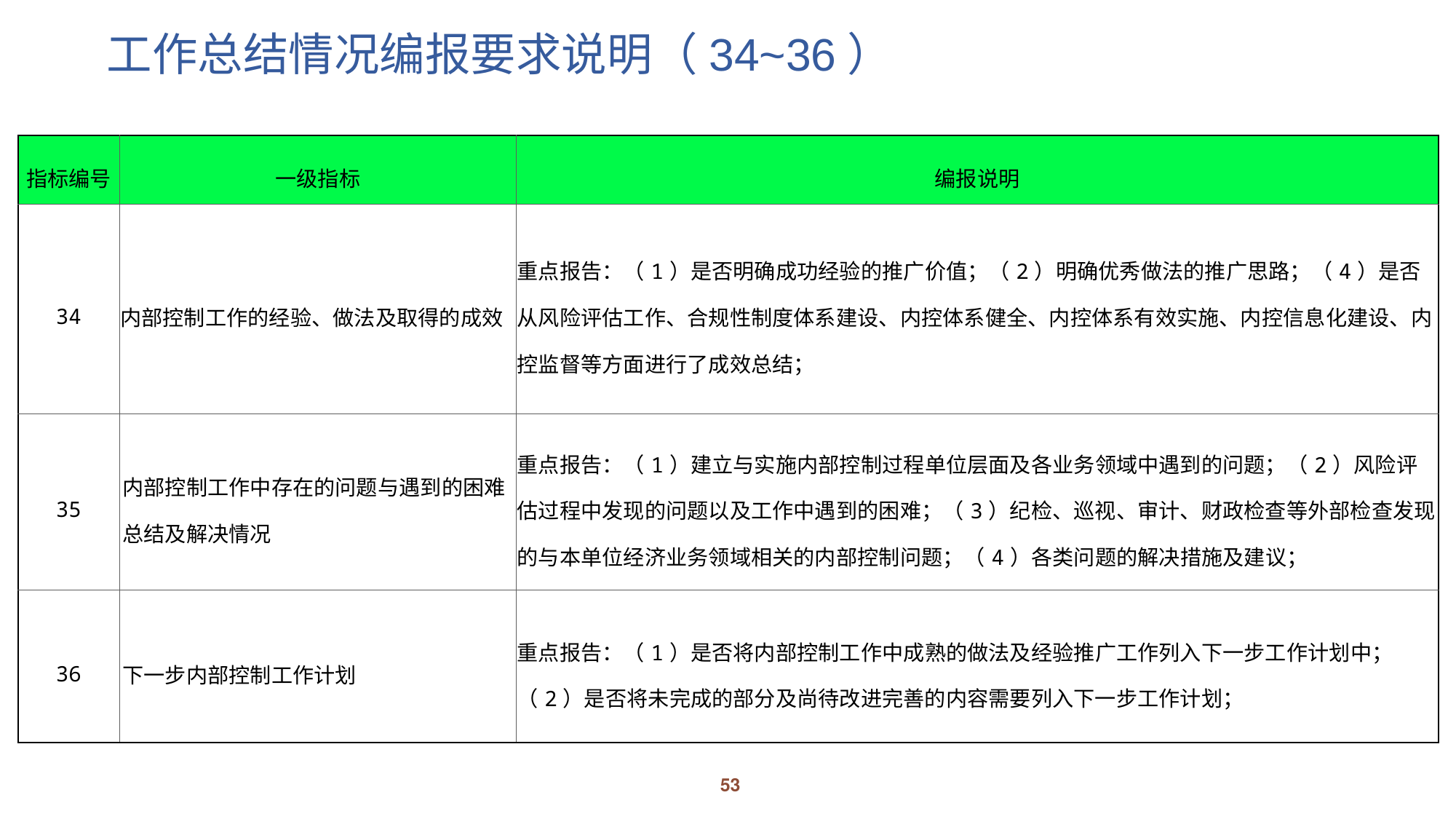

# 工作总结情况编报要求说明（34~36）
| 指标编号 | 一级指标 | 编报说明 |
| --- | --- | --- |
| 34 | 内部控制工作的经验、做法及取得的成效 | 重点报告：（1）是否明确成功经验的推广价值；（2）明确优秀做法的推广思路；（4）是否从风险评估工作、合规性制度体系建设、内控体系健全、内控体系有效实施、内控信息化建设、内控监督等方面进行了成效总结； |
| 35 | 内部控制工作中存在的问题与遇到的困难总结及解决情况 | 重点报告：（1）建立与实施内部控制过程单位层面及各业务领域中遇到的问题；（2）风险评估过程中发现的问题以及工作中遇到的困难；（3）纪检、巡视、审计、财政检查等外部检查发现的与本单位经济业务领域相关的内部控制问题；（4）各类问题的解决措施及建议； |
| 36 | 下一步内部控制工作计划 | 重点报告：（1）是否将内部控制工作中成熟的做法及经验推广工作列入下一步工作计划中；（2）是否将未完成的部分及尚待改进完善的内容需要列入下一步工作计划； |
53